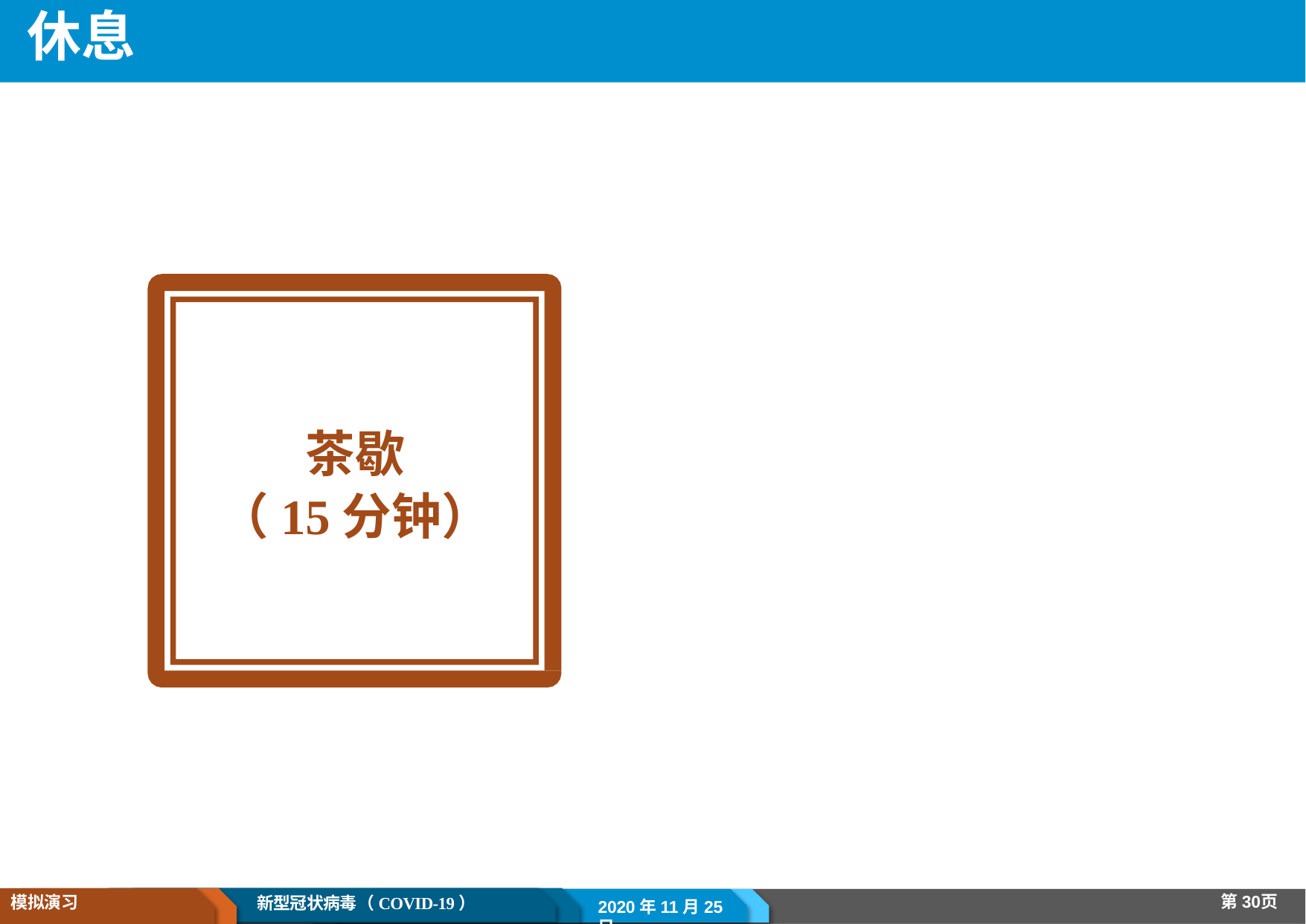

休息

茶歇
（15分钟）
第30页
模拟演习
新型冠状病毒（COVID-19）
2020年11月25日